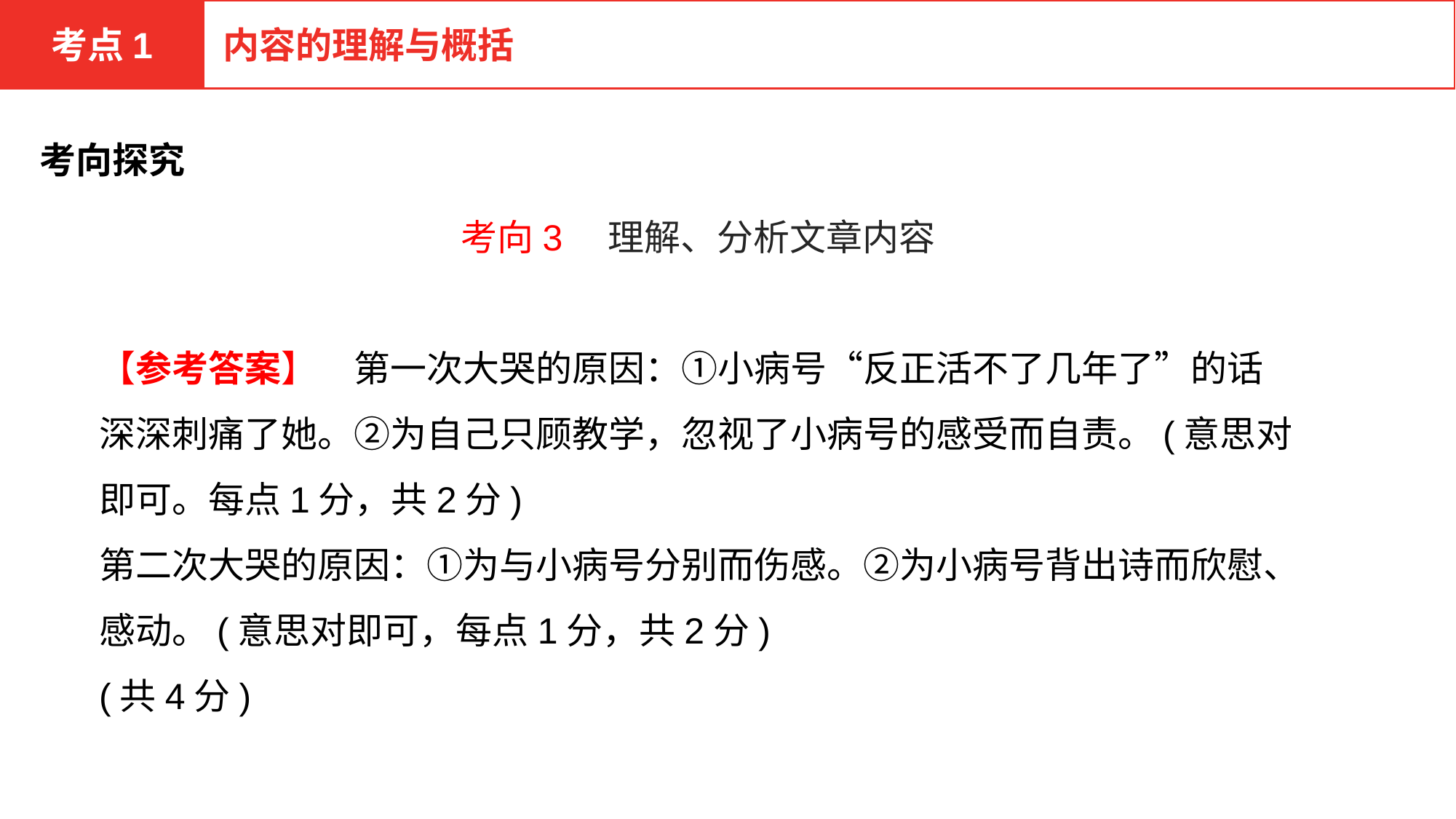

考点1
内容的理解与概括
考向探究
考向3　理解、分析文章内容

【参考答案】　第一次大哭的原因：①小病号“反正活不了几年了”的话深深刺痛了她。②为自己只顾教学，忽视了小病号的感受而自责。(意思对即可。每点1分，共2分)
第二次大哭的原因：①为与小病号分别而伤感。②为小病号背出诗而欣慰、感动。(意思对即可，每点1分，共2分)
(共4分)